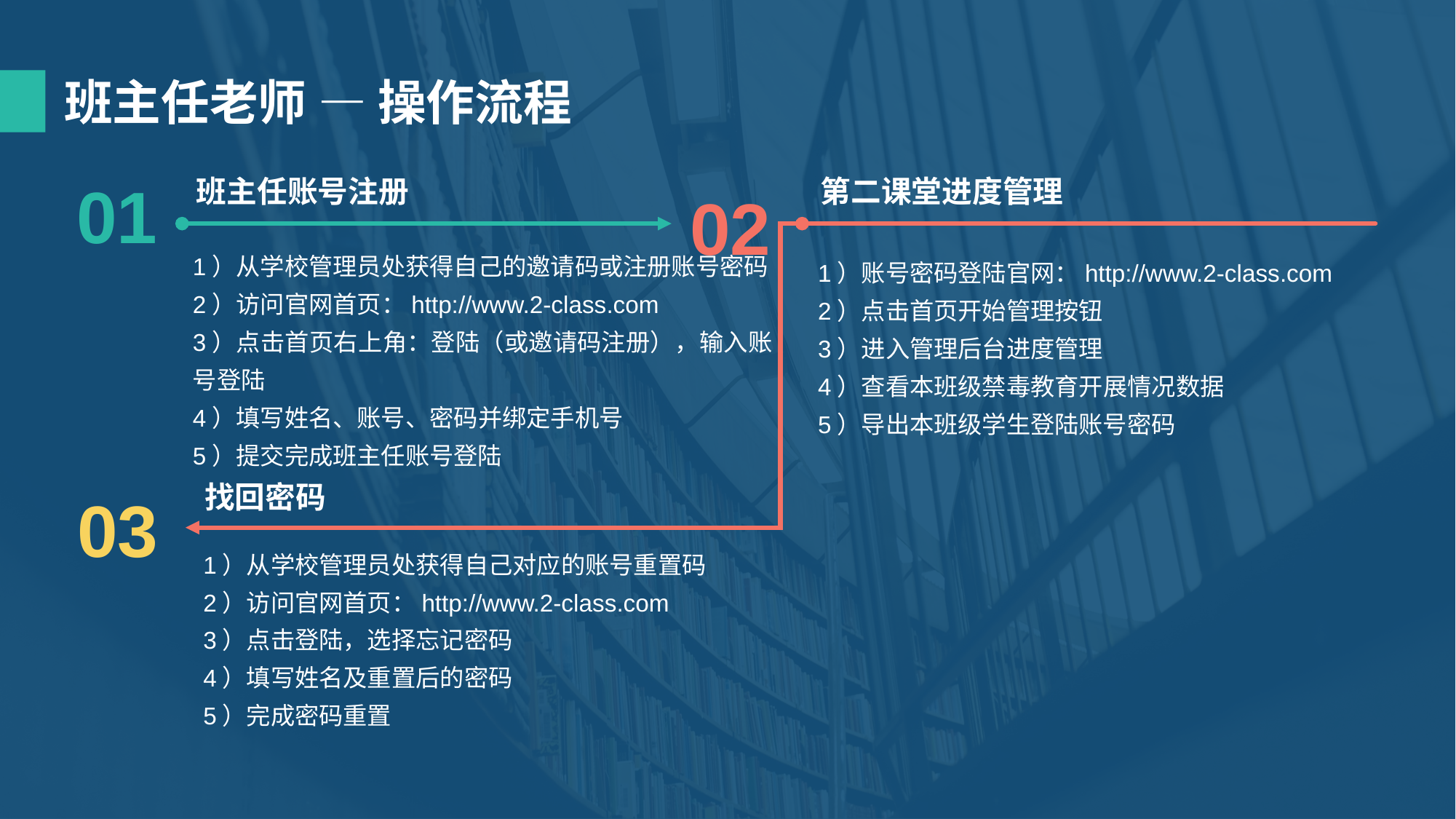

班主任老师 — 操作流程
班主任账号注册
第二课堂进度管理
01
02
1）从学校管理员处获得自己的邀请码或注册账号密码
2）访问官网首页：http://www.2-class.com
3）点击首页右上角：登陆（或邀请码注册），输入账号登陆
4）填写姓名、账号、密码并绑定手机号
5）提交完成班主任账号登陆
1）账号密码登陆官网：http://www.2-class.com
2）点击首页开始管理按钮
3）进入管理后台进度管理
4）查看本班级禁毒教育开展情况数据
5）导出本班级学生登陆账号密码
找回密码
03
1）从学校管理员处获得自己对应的账号重置码
2）访问官网首页：http://www.2-class.com
3）点击登陆，选择忘记密码
4）填写姓名及重置后的密码
5）完成密码重置